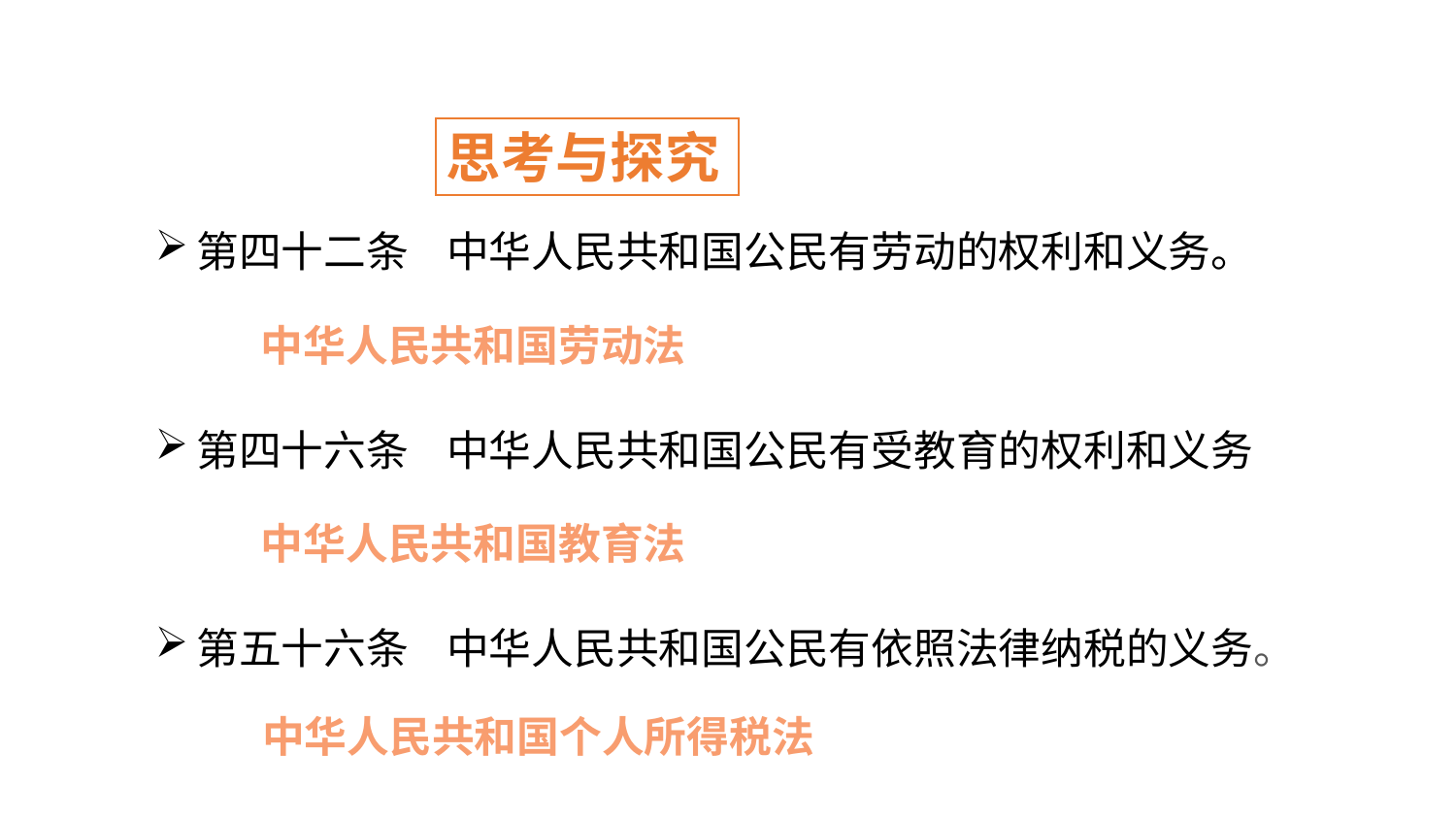

宪法具有最高法律效力
思考与探究
第四十二条    中华人民共和国公民有劳动的权利和义务。

第四十六条    中华人民共和国公民有受教育的权利和义务

第五十六条    中华人民共和国公民有依照法律纳税的义务。
中华人民共和国劳动法
中华人民共和国教育法
中华人民共和国个人所得税法